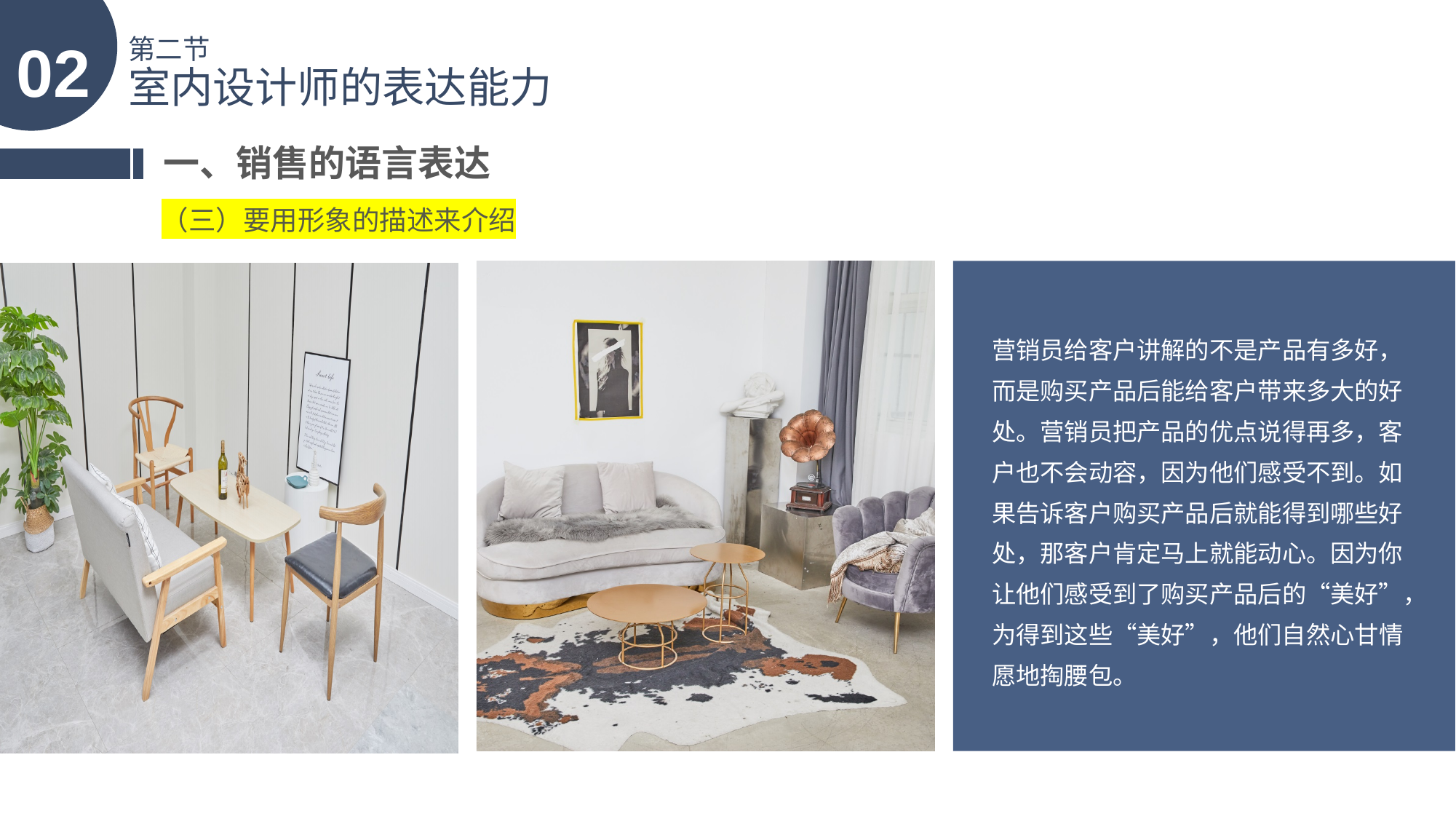

02
第二节
室内设计师的表达能力
一、销售的语言表达
（三）要用形象的描述来介绍

营销员给客户讲解的不是产品有多好，而是购买产品后能给客户带来多大的好处。营销员把产品的优点说得再多，客户也不会动容，因为他们感受不到。如果告诉客户购买产品后就能得到哪些好处，那客户肯定马上就能动心。因为你让他们感受到了购买产品后的“美好”，为得到这些“美好”，他们自然心甘情愿地掏腰包。